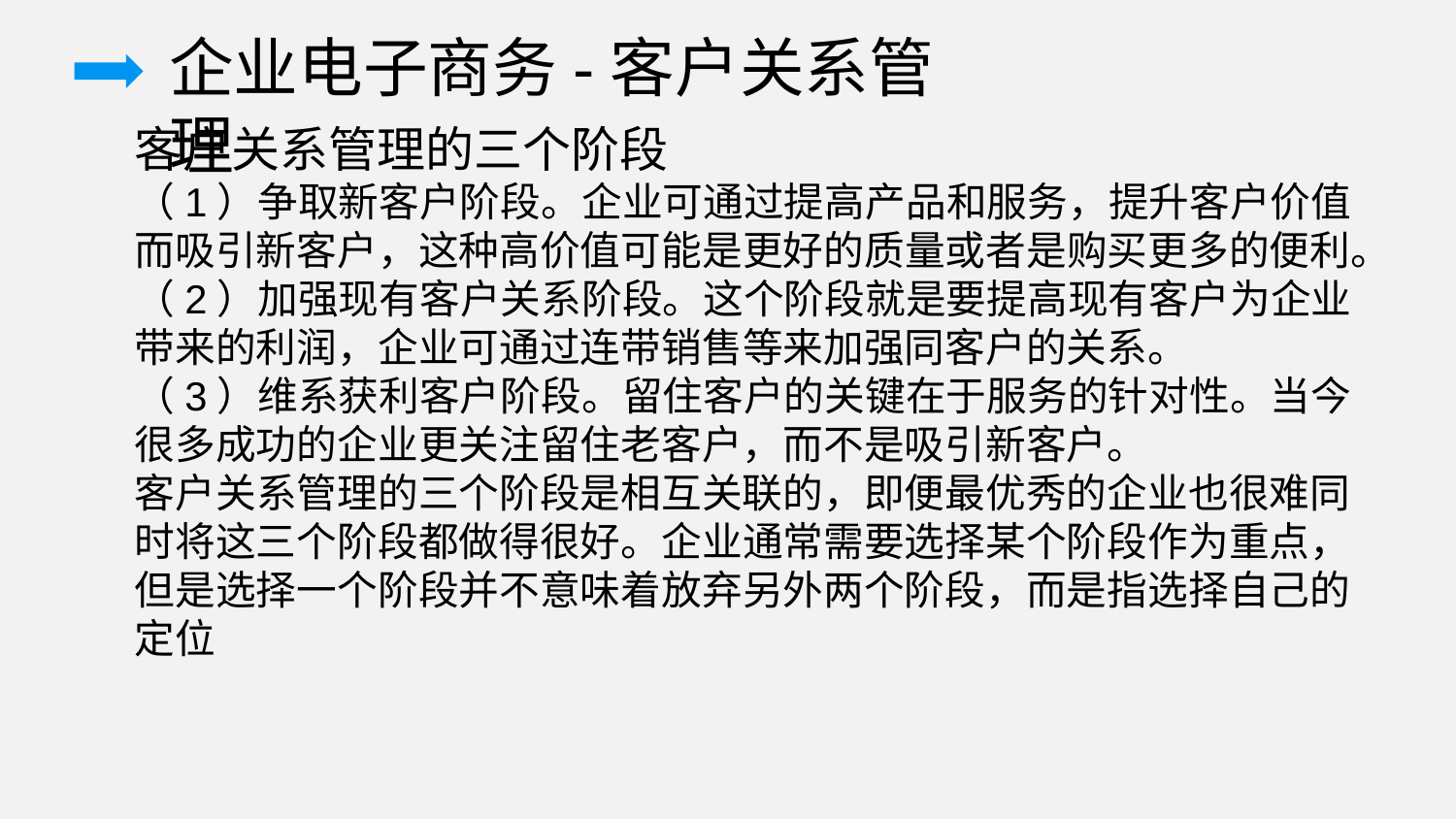

企业电子商务-客户关系管理
客户关系管理的三个阶段

（1）争取新客户阶段。企业可通过提高产品和服务，提升客户价值而吸引新客户，这种高价值可能是更好的质量或者是购买更多的便利。
（2）加强现有客户关系阶段。这个阶段就是要提高现有客户为企业带来的利润，企业可通过连带销售等来加强同客户的关系。
（3）维系获利客户阶段。留住客户的关键在于服务的针对性。当今很多成功的企业更关注留住老客户，而不是吸引新客户。
客户关系管理的三个阶段是相互关联的，即便最优秀的企业也很难同时将这三个阶段都做得很好。企业通常需要选择某个阶段作为重点，但是选择一个阶段并不意味着放弃另外两个阶段，而是指选择自己的定位